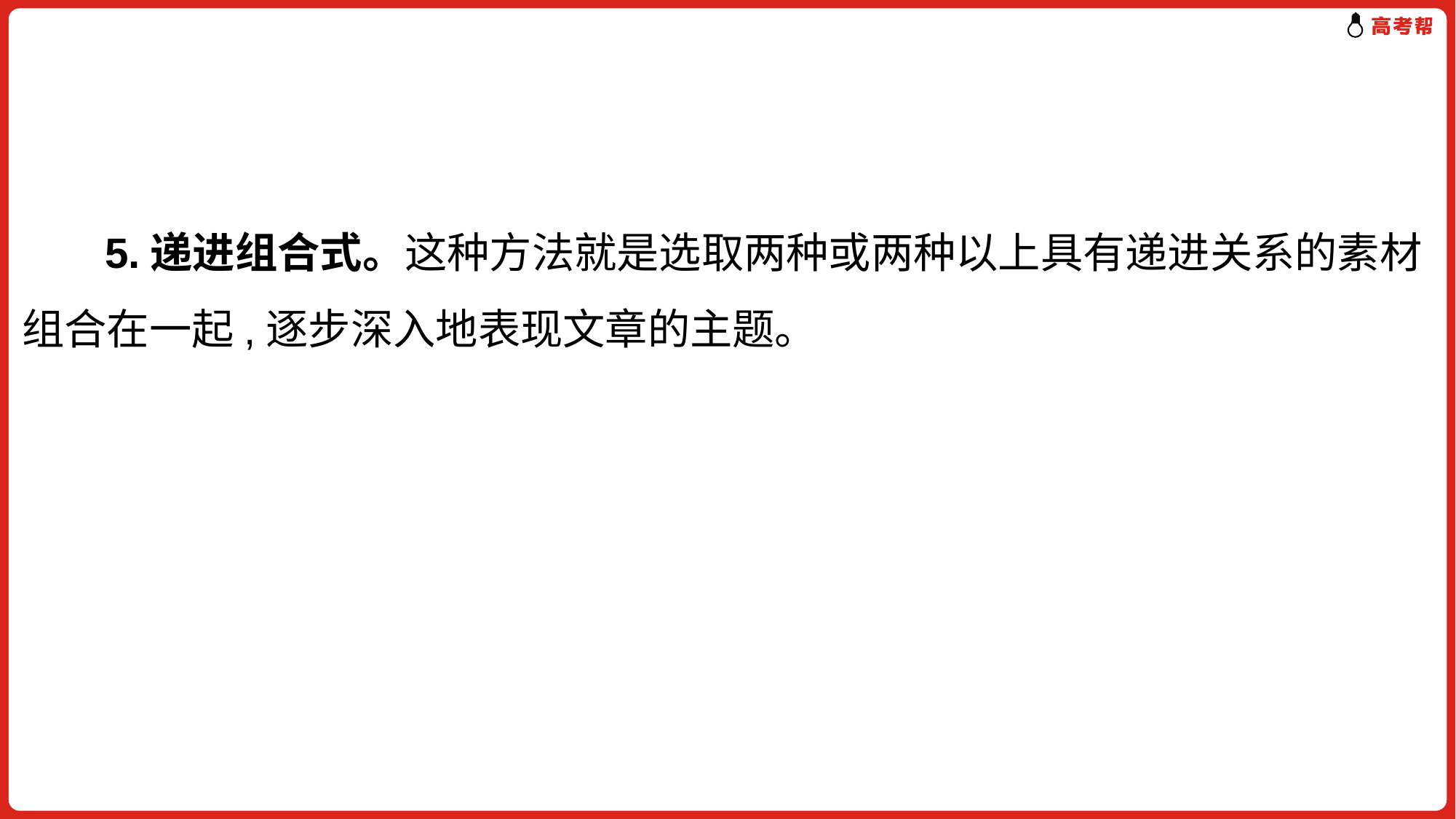

5.递进组合式。这种方法就是选取两种或两种以上具有递进关系的素材组合在一起,逐步深入地表现文章的主题。